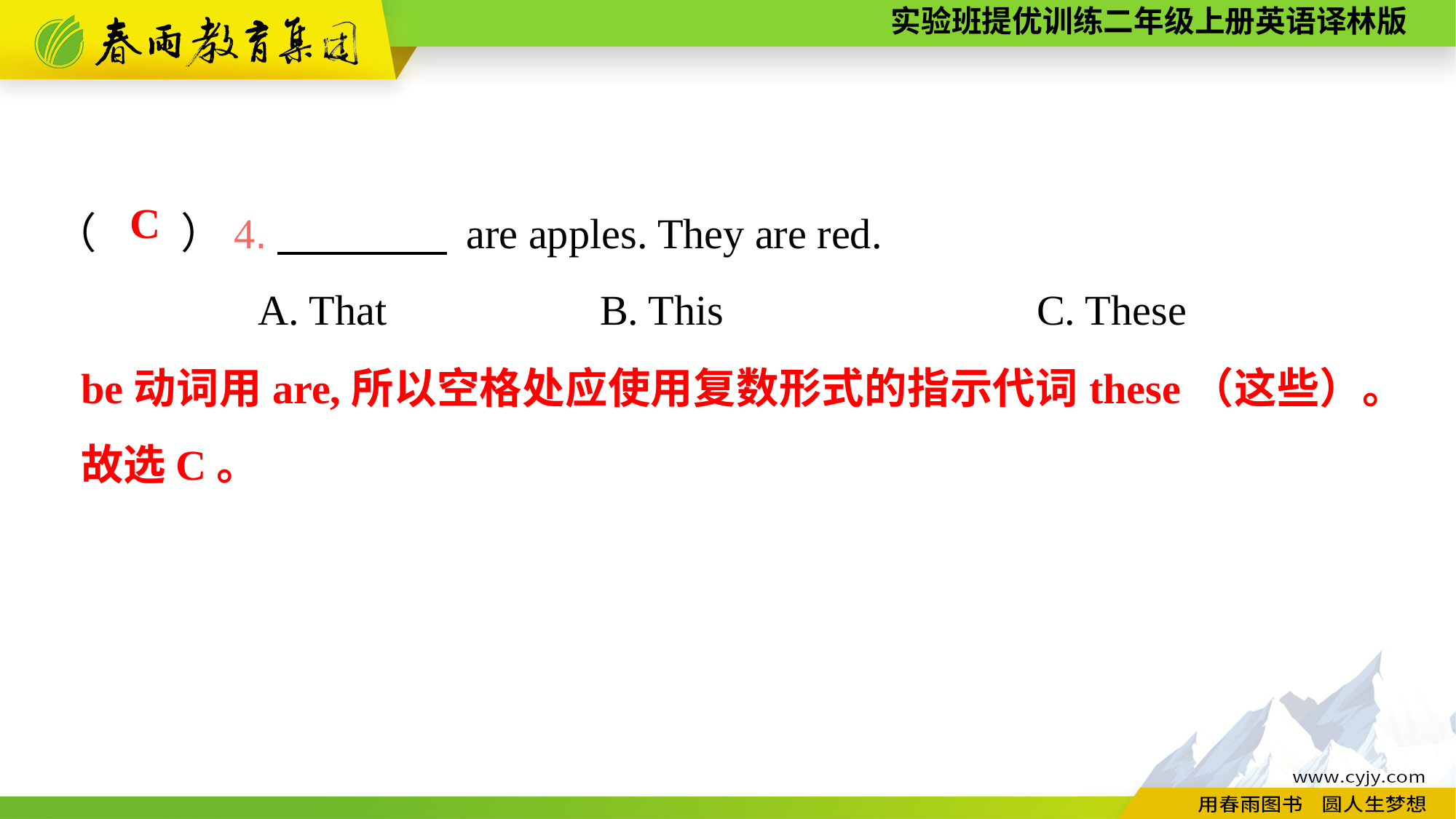

（　　）4.　　　　 are apples. They are red.
A. That		B. This			C. These
C
be动词用are,所以空格处应使用复数形式的指示代词these（这些）。故选C。